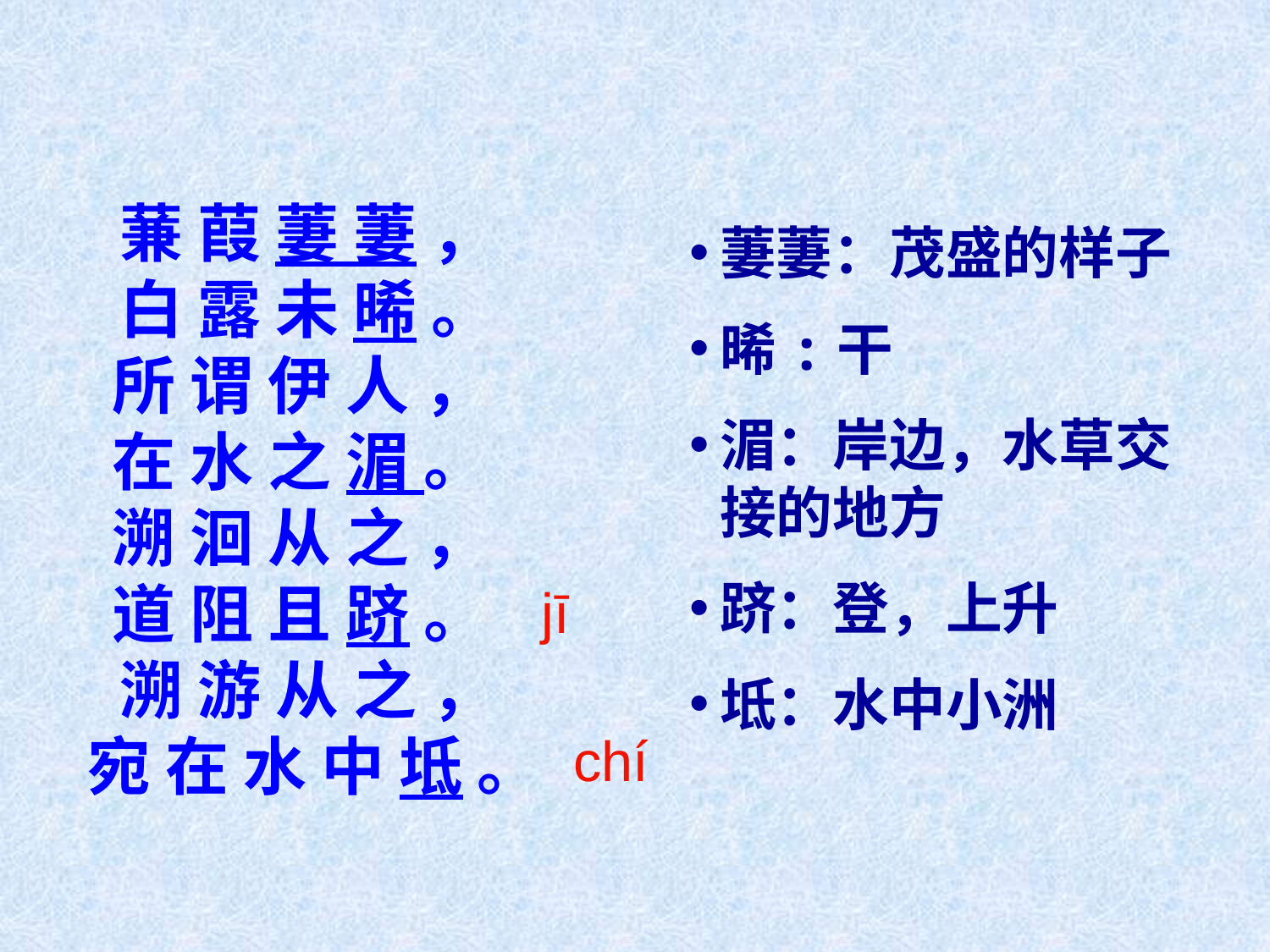

萋萋：茂盛的样子
晞:干
湄：岸边，水草交接的地方
跻：登，上升
坻：水中小洲
# 蒹 葭 萋 萋 ， 白 露 未 晞 。 所 谓 伊 人 ， 在 水 之 湄 。 溯 洄 从 之 ， 道 阻 且 跻 。 溯 游 从 之 ， 宛 在 水 中 坻 。
jī
chí